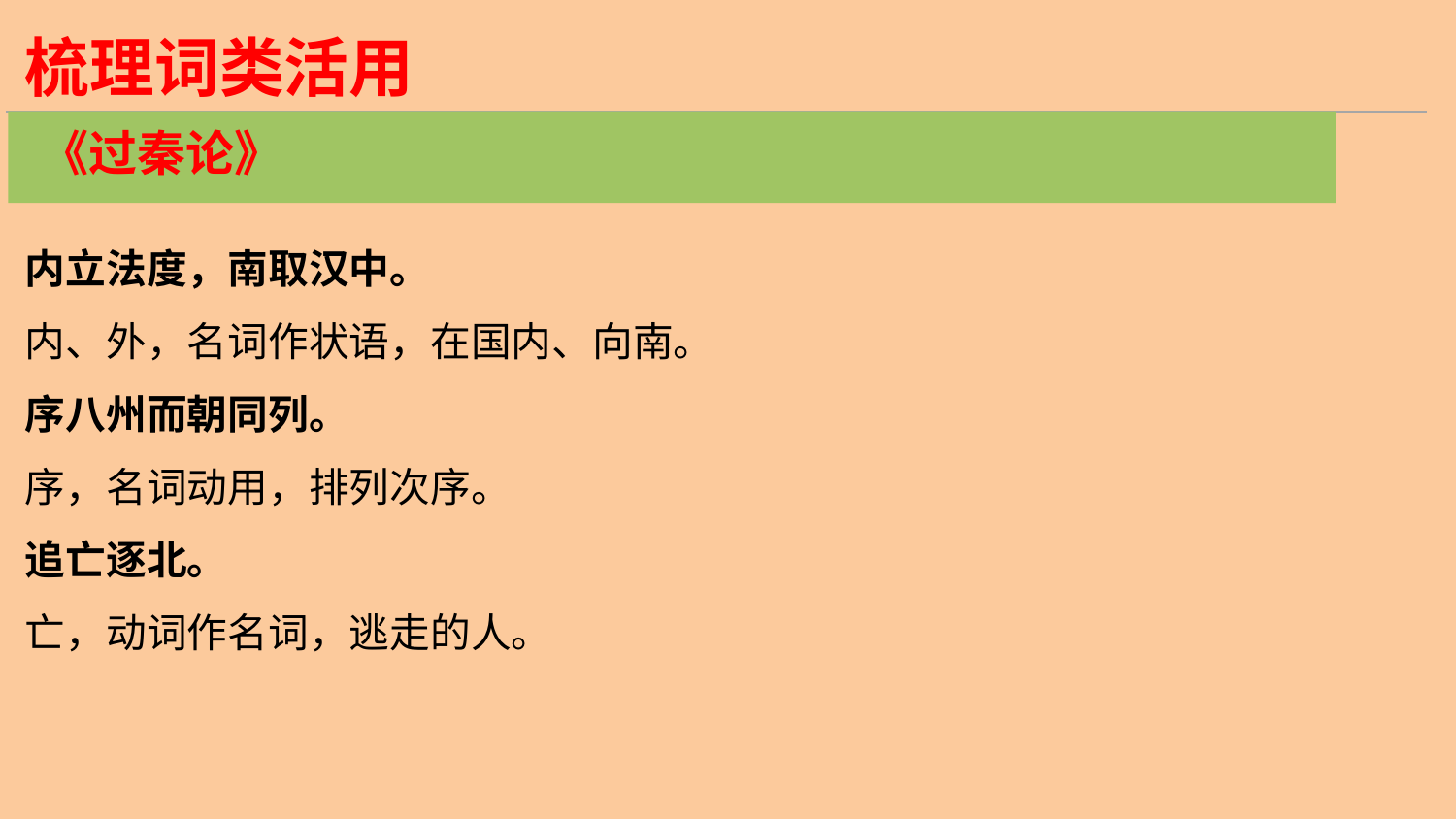

梳理词类活用

《过秦论》
内立法度，南取汉中。
内、外，名词作状语，在国内、向南。
序八州而朝同列。
序，名词动用，排列次序。
追亡逐北。
亡，动词作名词，逃走的人。